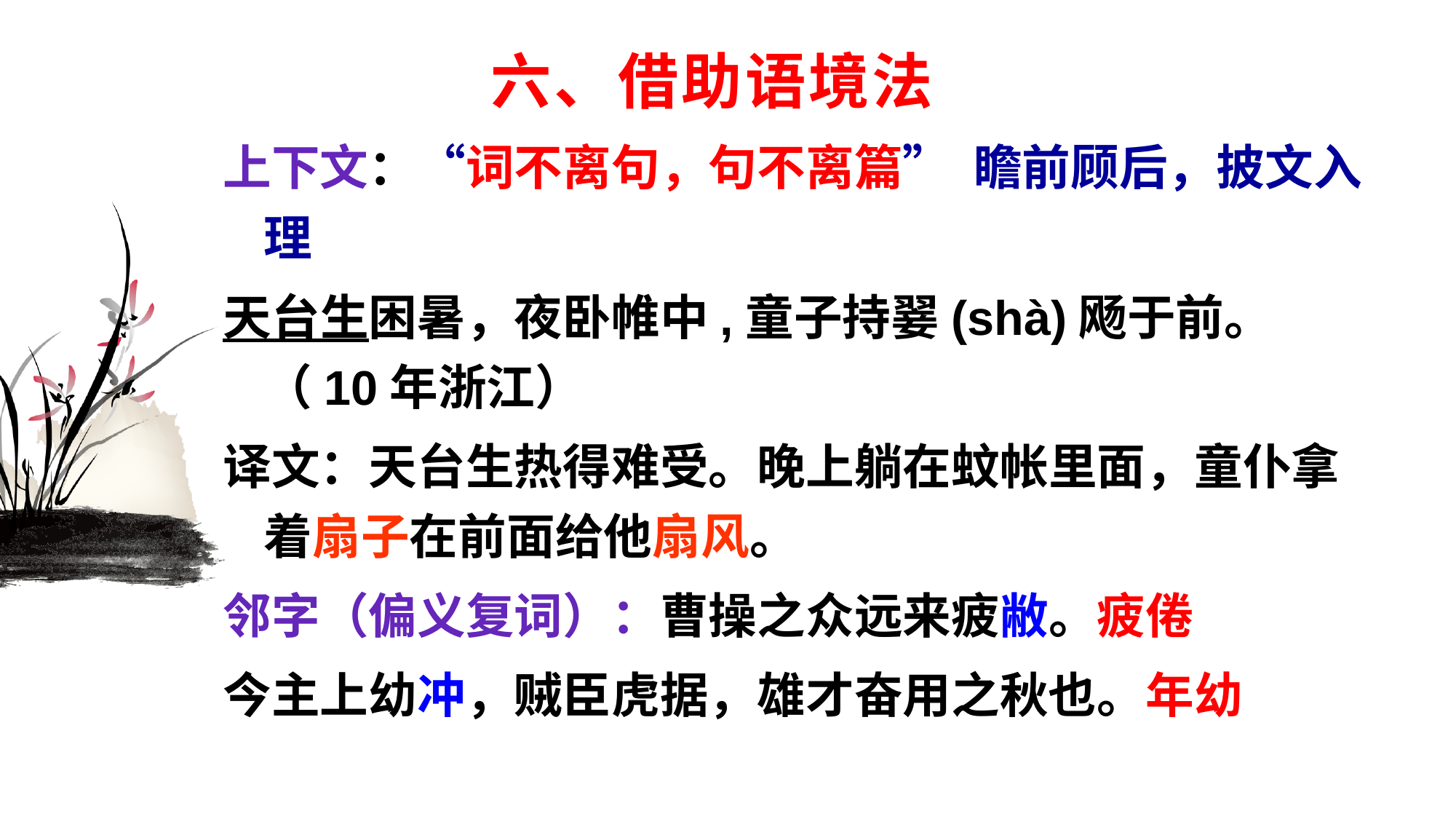

# 六、借助语境法
上下文：“词不离句，句不离篇”  瞻前顾后，披文入理
天台生困暑，夜卧帷中,童子持翣(shà)飏于前。（10年浙江）
译文：天台生热得难受。晚上躺在蚊帐里面，童仆拿着扇子在前面给他扇风。
邻字（偏义复词）：曹操之众远来疲敝。疲倦
今主上幼冲，贼臣虎据，雄才奋用之秋也。年幼